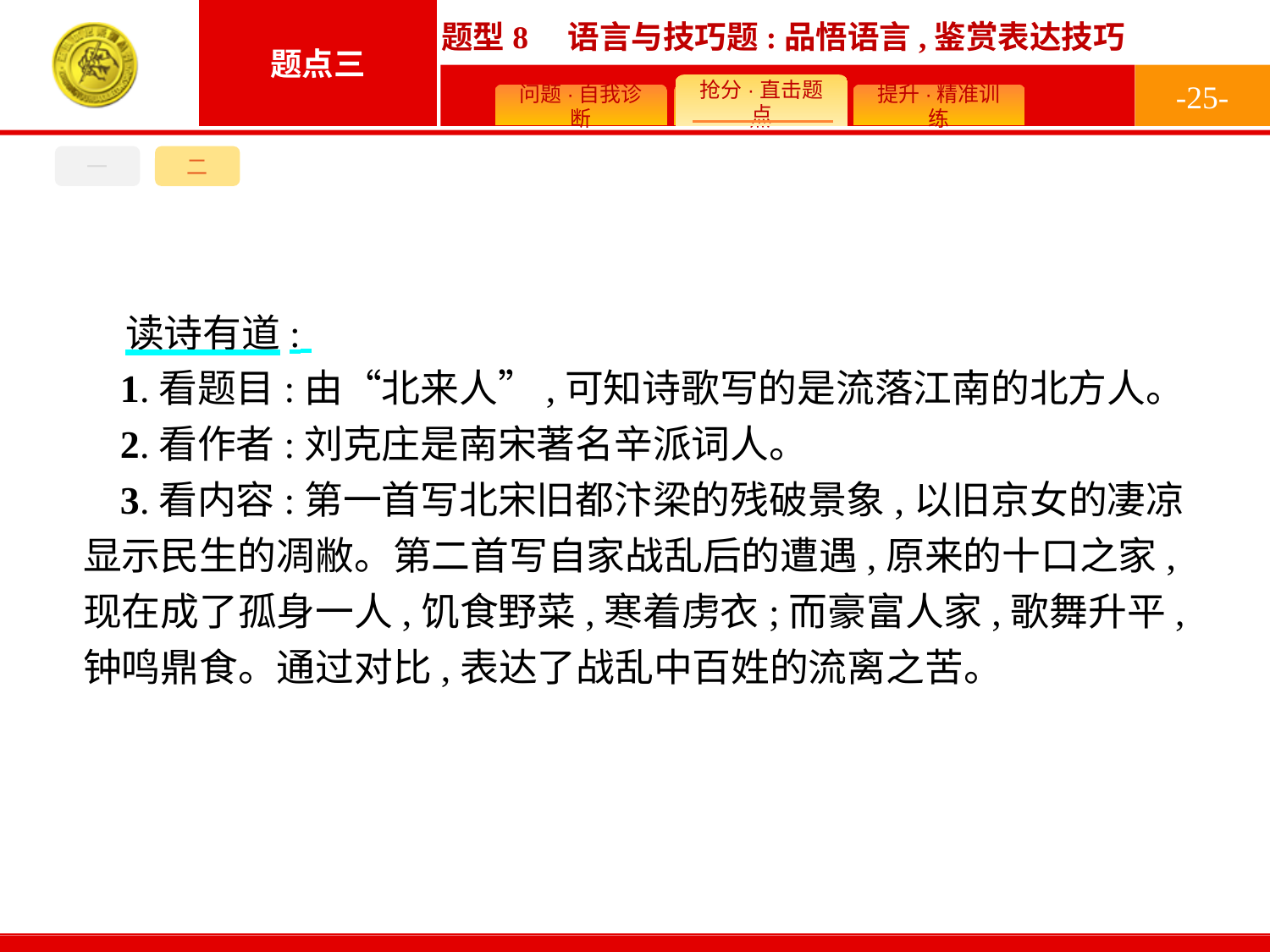

-25-
一
二
读诗有道:
1.看题目:由“北来人”,可知诗歌写的是流落江南的北方人。
2.看作者:刘克庄是南宋著名辛派词人。
3.看内容:第一首写北宋旧都汴梁的残破景象,以旧京女的凄凉显示民生的凋敝。第二首写自家战乱后的遭遇,原来的十口之家,现在成了孤身一人,饥食野菜,寒着虏衣;而豪富人家,歌舞升平,钟鸣鼎食。通过对比,表达了战乱中百姓的流离之苦。